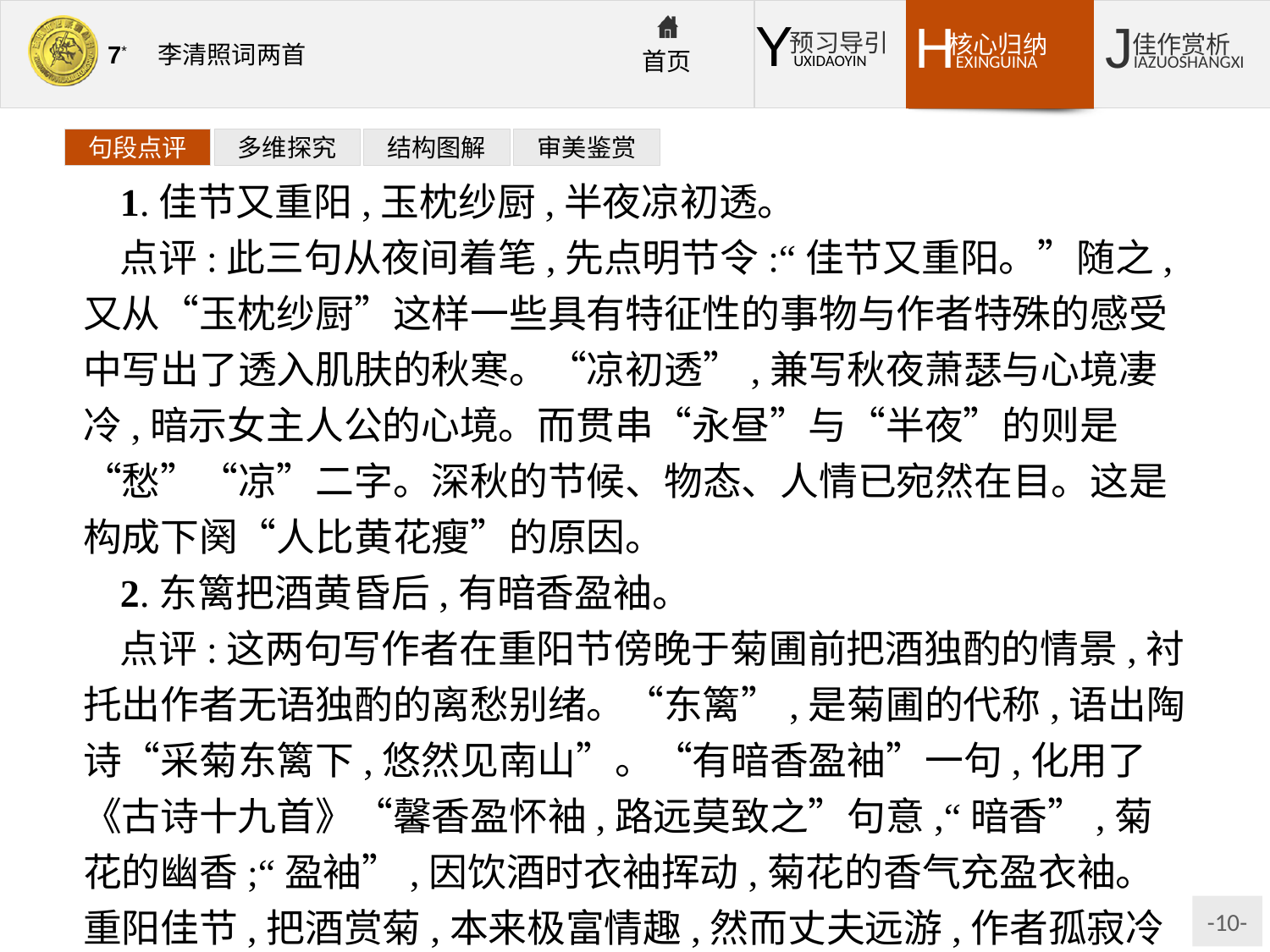

句段点评
多维探究
结构图解
审美鉴赏
1.佳节又重阳,玉枕纱厨,半夜凉初透。
点评:此三句从夜间着笔,先点明节令:“佳节又重阳。”随之,又从“玉枕纱厨”这样一些具有特征性的事物与作者特殊的感受中写出了透入肌肤的秋寒。“凉初透”,兼写秋夜萧瑟与心境凄冷,暗示女主人公的心境。而贯串“永昼”与“半夜”的则是“愁”“凉”二字。深秋的节候、物态、人情已宛然在目。这是构成下阕“人比黄花瘦”的原因。
2.东篱把酒黄昏后,有暗香盈袖。
点评:这两句写作者在重阳节傍晚于菊圃前把酒独酌的情景,衬托出作者无语独酌的离愁别绪。“东篱”,是菊圃的代称,语出陶诗“采菊东篱下,悠然见南山”。“有暗香盈袖”一句,化用了《古诗十九首》“馨香盈怀袖,路远莫致之”句意,“暗香”,菊花的幽香;“盈袖”,因饮酒时衣袖挥动,菊花的香气充盈衣袖。重阳佳节,把酒赏菊,本来极富情趣,然而丈夫远游,作者孤寂冷清,无法排遣对丈夫的思念。